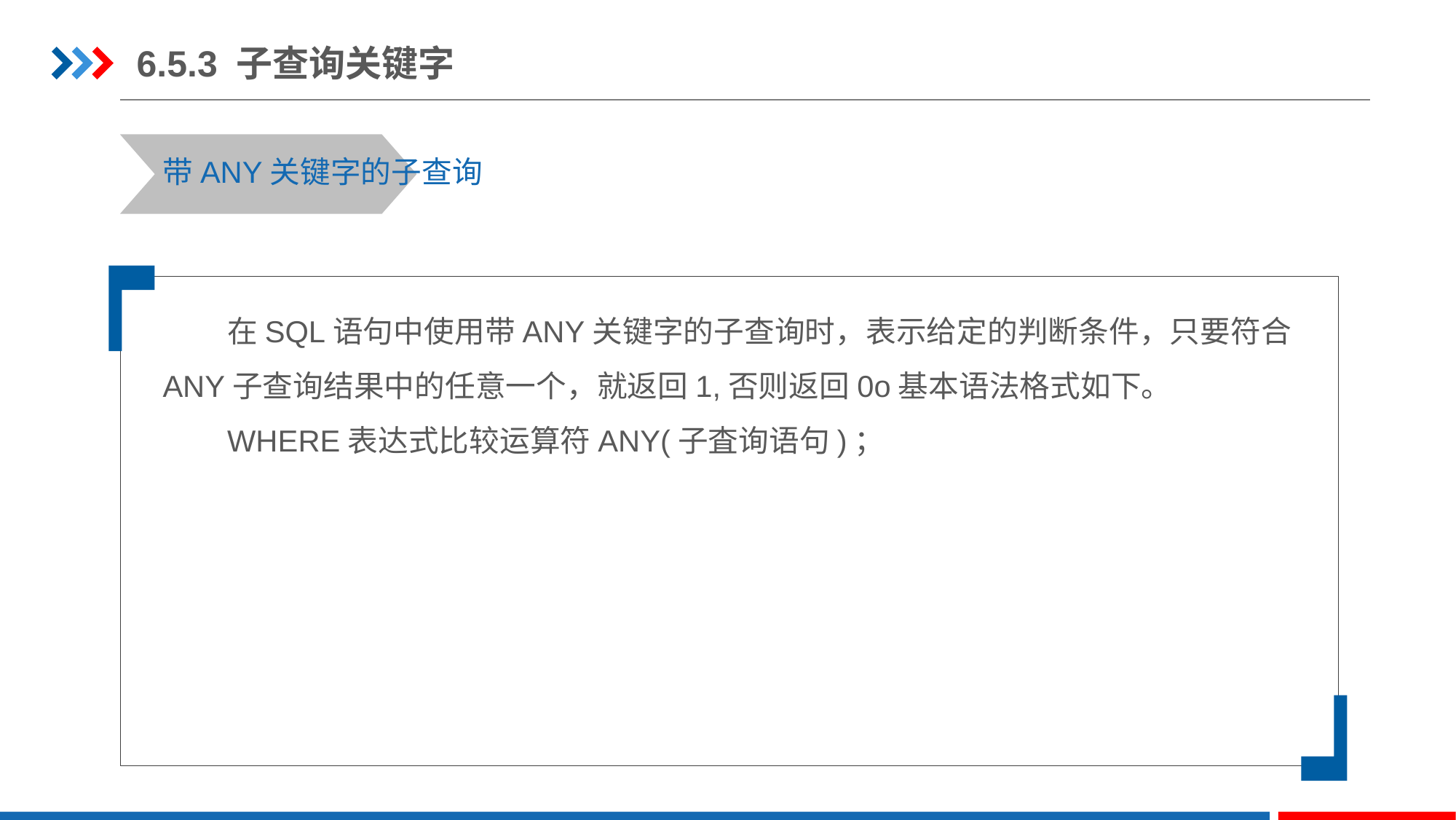

6.5.3 子查询关键字

带ANY关键字的子查询

在SQL语句中使用带ANY关键字的子查询时，表示给定的判断条件，只要符合ANY子查询结果中的任意一个，就返回1,否则返回0o基本语法格式如下。
WHERE表达式比较运算符ANY(子査询语句)；